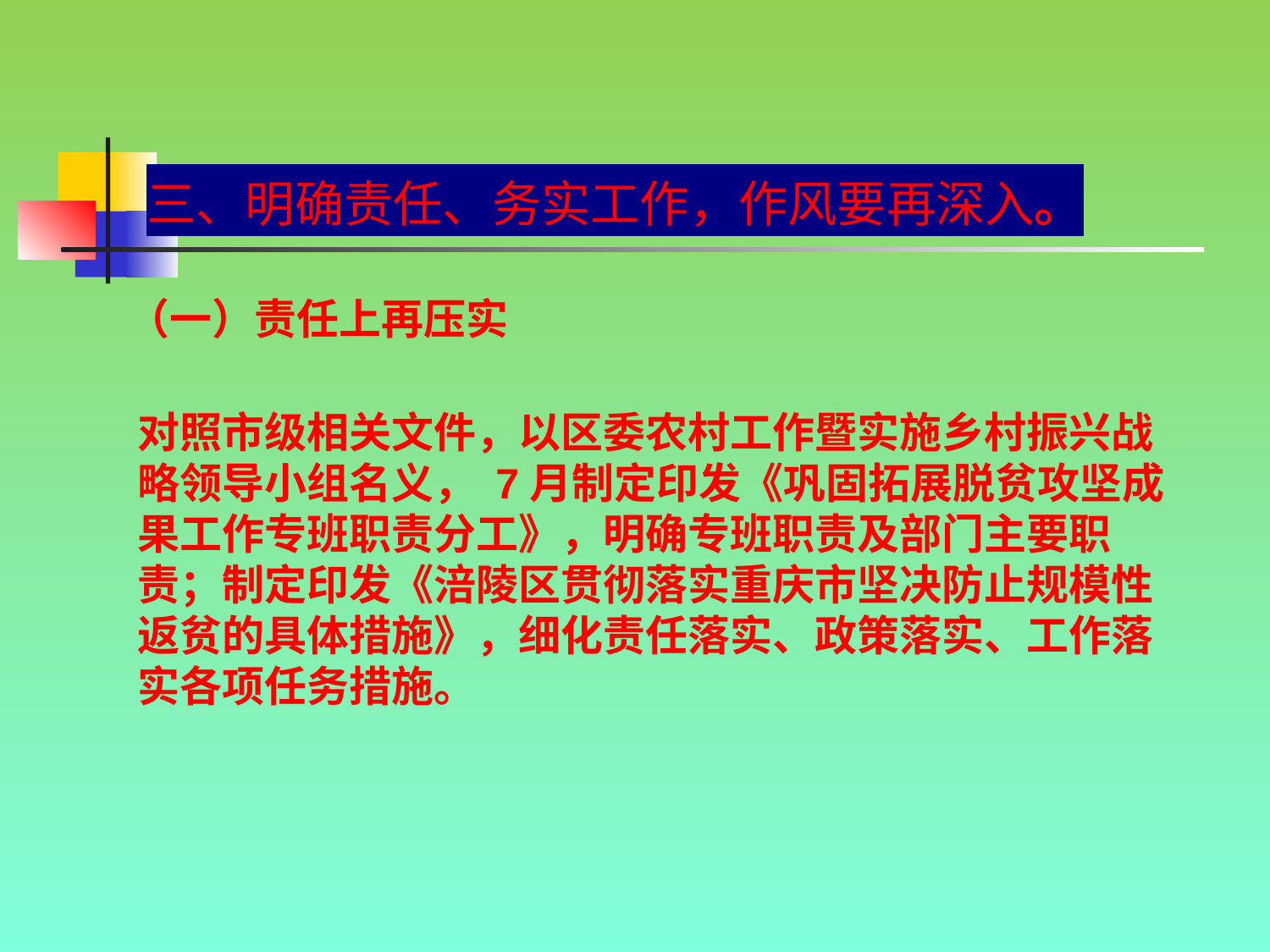

三、明确责任、务实工作，作风要再深入。
（一）责任上再压实
对照市级相关文件，以区委农村工作暨实施乡村振兴战略领导小组名义， 7月制定印发《巩固拓展脱贫攻坚成果工作专班职责分工》，明确专班职责及部门主要职责；制定印发《涪陵区贯彻落实重庆市坚决防止规模性返贫的具体措施》，细化责任落实、政策落实、工作落实各项任务措施。